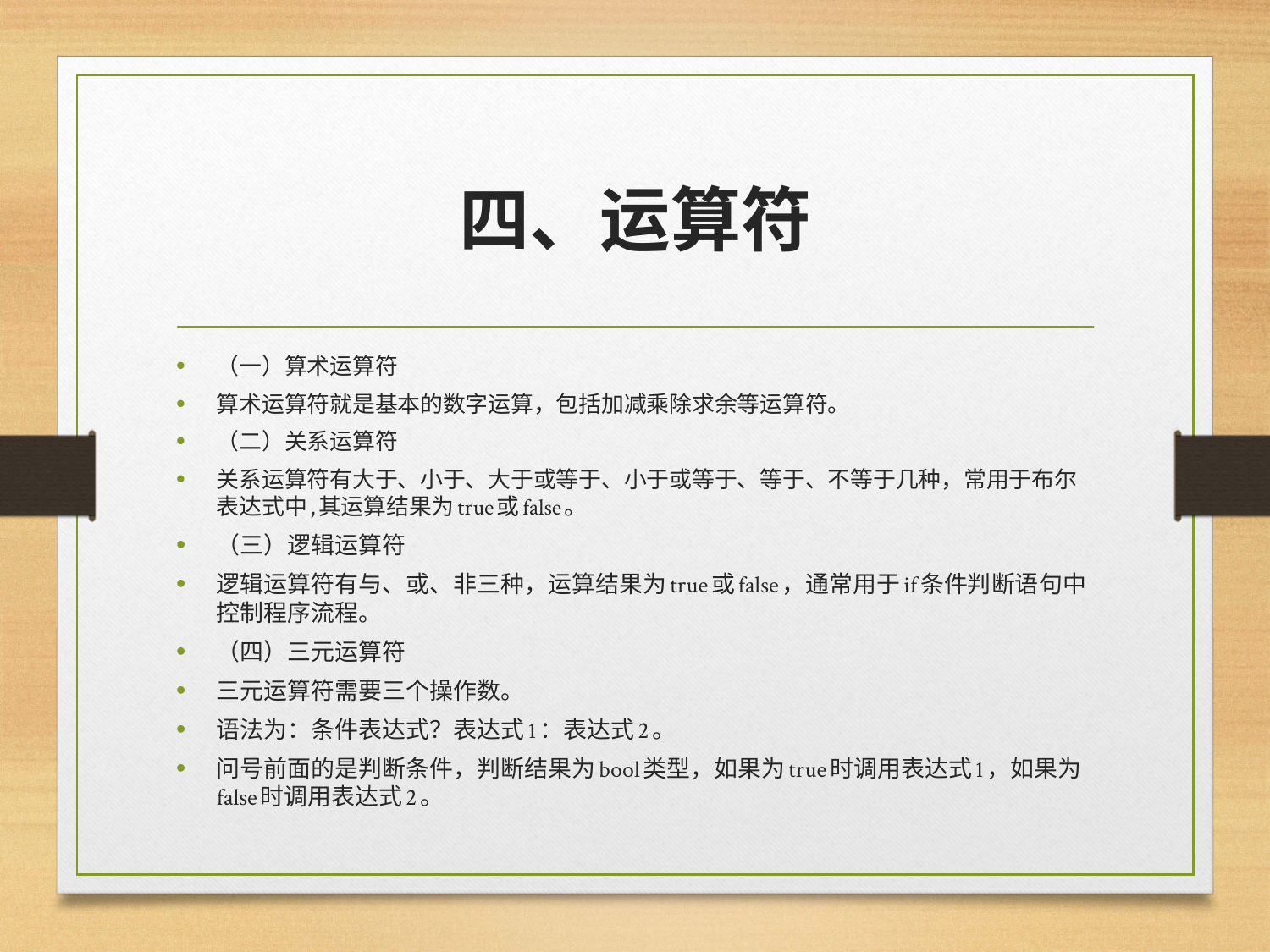

# 四、运算符
（一）算术运算符
算术运算符就是基本的数字运算，包括加减乘除求余等运算符。
（二）关系运算符
关系运算符有大于、小于、大于或等于、小于或等于、等于、不等于几种，常用于布尔表达式中,其运算结果为true或false。
（三）逻辑运算符
逻辑运算符有与、或、非三种，运算结果为true或false，通常用于if条件判断语句中控制程序流程。
（四）三元运算符
三元运算符需要三个操作数。
语法为：条件表达式？表达式1：表达式2。
问号前面的是判断条件，判断结果为bool类型，如果为true时调用表达式1，如果为false时调用表达式2。